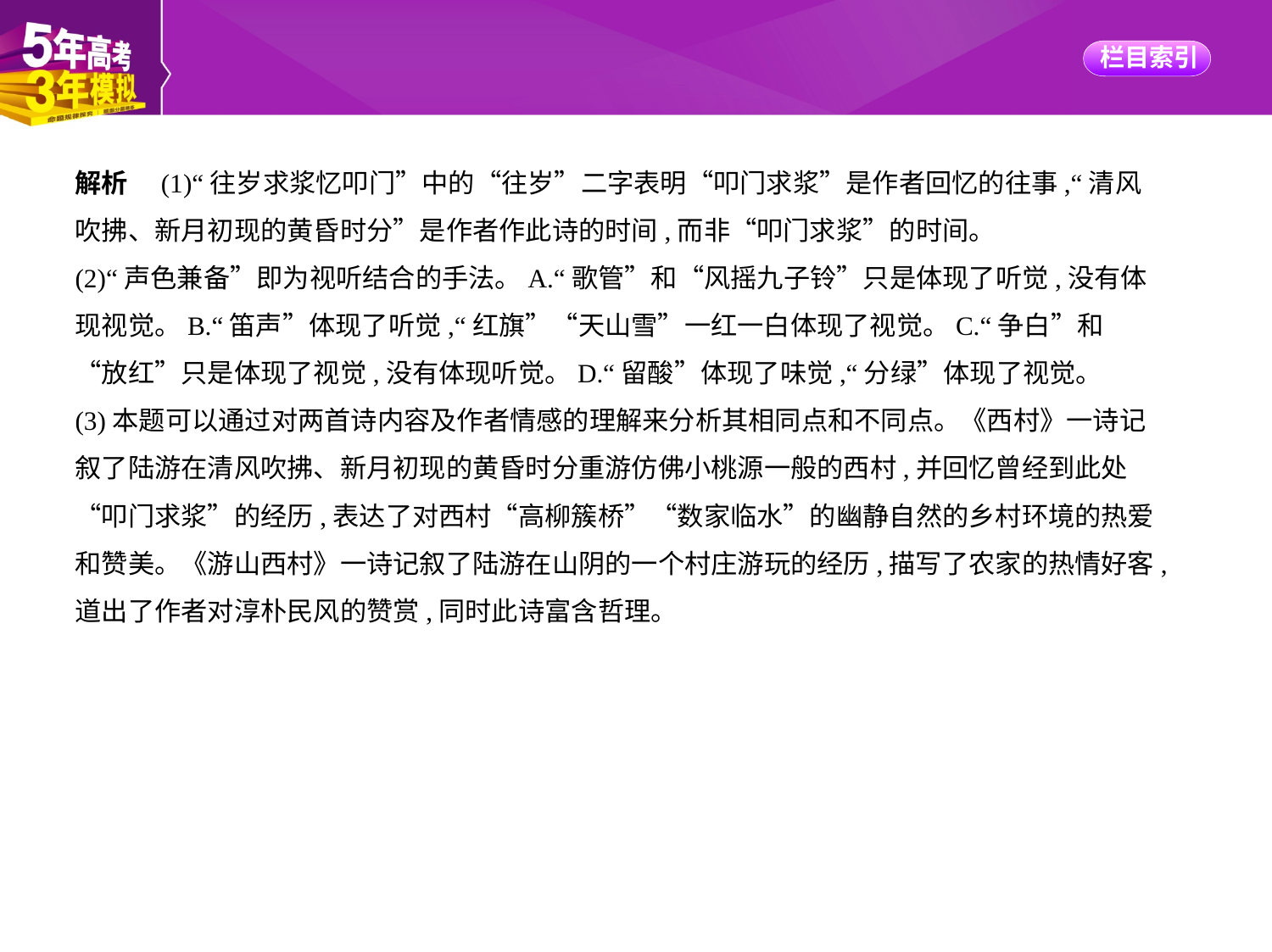

解析　(1)“往岁求浆忆叩门”中的“往岁”二字表明“叩门求浆”是作者回忆的往事,“清风
吹拂、新月初现的黄昏时分”是作者作此诗的时间,而非“叩门求浆”的时间。
(2)“声色兼备”即为视听结合的手法。A.“歌管”和“风摇九子铃”只是体现了听觉,没有体
现视觉。B.“笛声”体现了听觉,“红旗”“天山雪”一红一白体现了视觉。C.“争白”和
“放红”只是体现了视觉,没有体现听觉。D.“留酸”体现了味觉,“分绿”体现了视觉。
(3)本题可以通过对两首诗内容及作者情感的理解来分析其相同点和不同点。《西村》一诗记
叙了陆游在清风吹拂、新月初现的黄昏时分重游仿佛小桃源一般的西村,并回忆曾经到此处
“叩门求浆”的经历,表达了对西村“高柳簇桥”“数家临水”的幽静自然的乡村环境的热爱
和赞美。《游山西村》一诗记叙了陆游在山阴的一个村庄游玩的经历,描写了农家的热情好客,
道出了作者对淳朴民风的赞赏,同时此诗富含哲理。